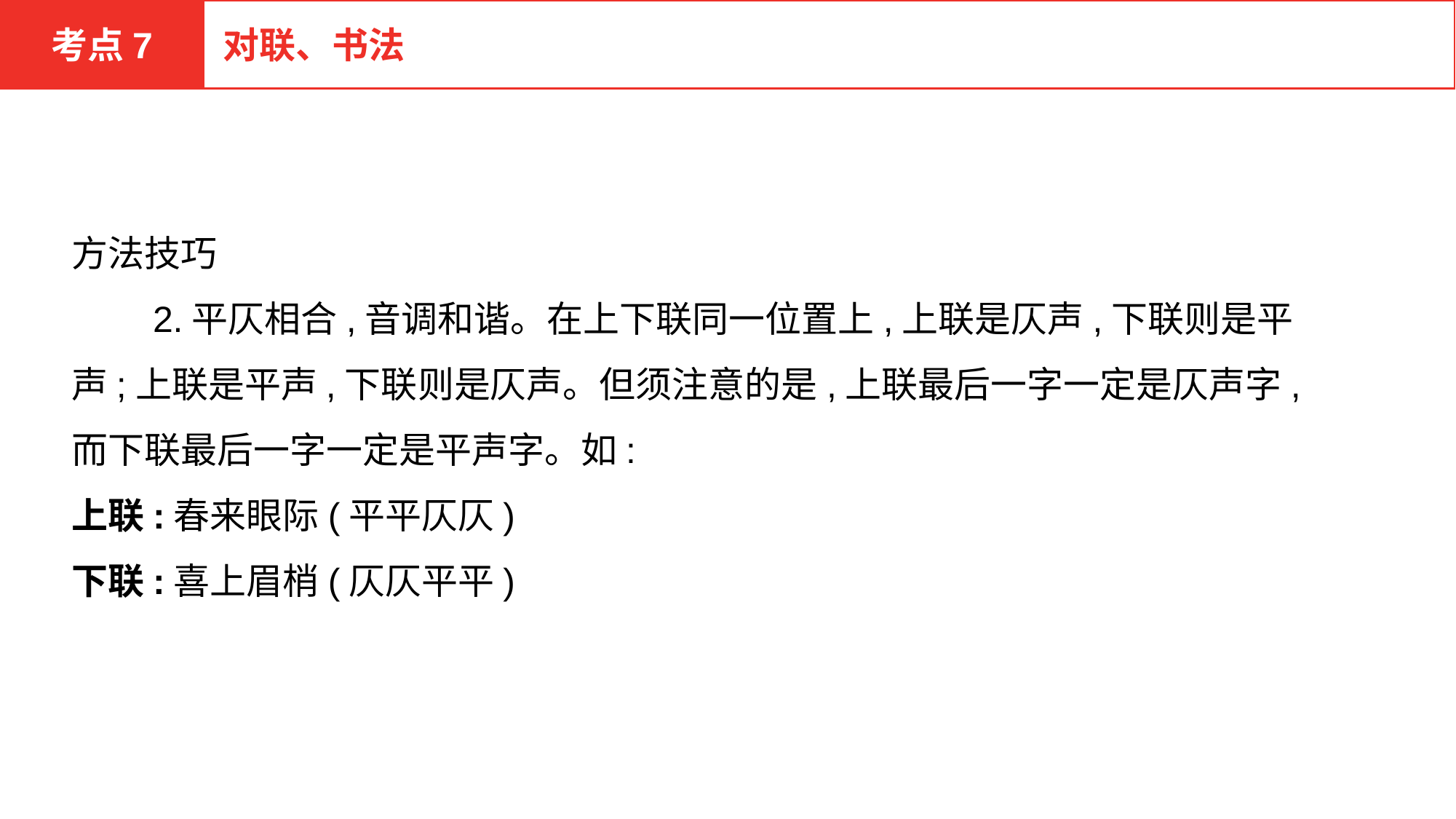

考点7
对联、书法
方法技巧
　　2.平仄相合,音调和谐。在上下联同一位置上,上联是仄声,下联则是平声;上联是平声,下联则是仄声。但须注意的是,上联最后一字一定是仄声字,而下联最后一字一定是平声字。如:
上联:春来眼际(平平仄仄)
下联:喜上眉梢(仄仄平平)